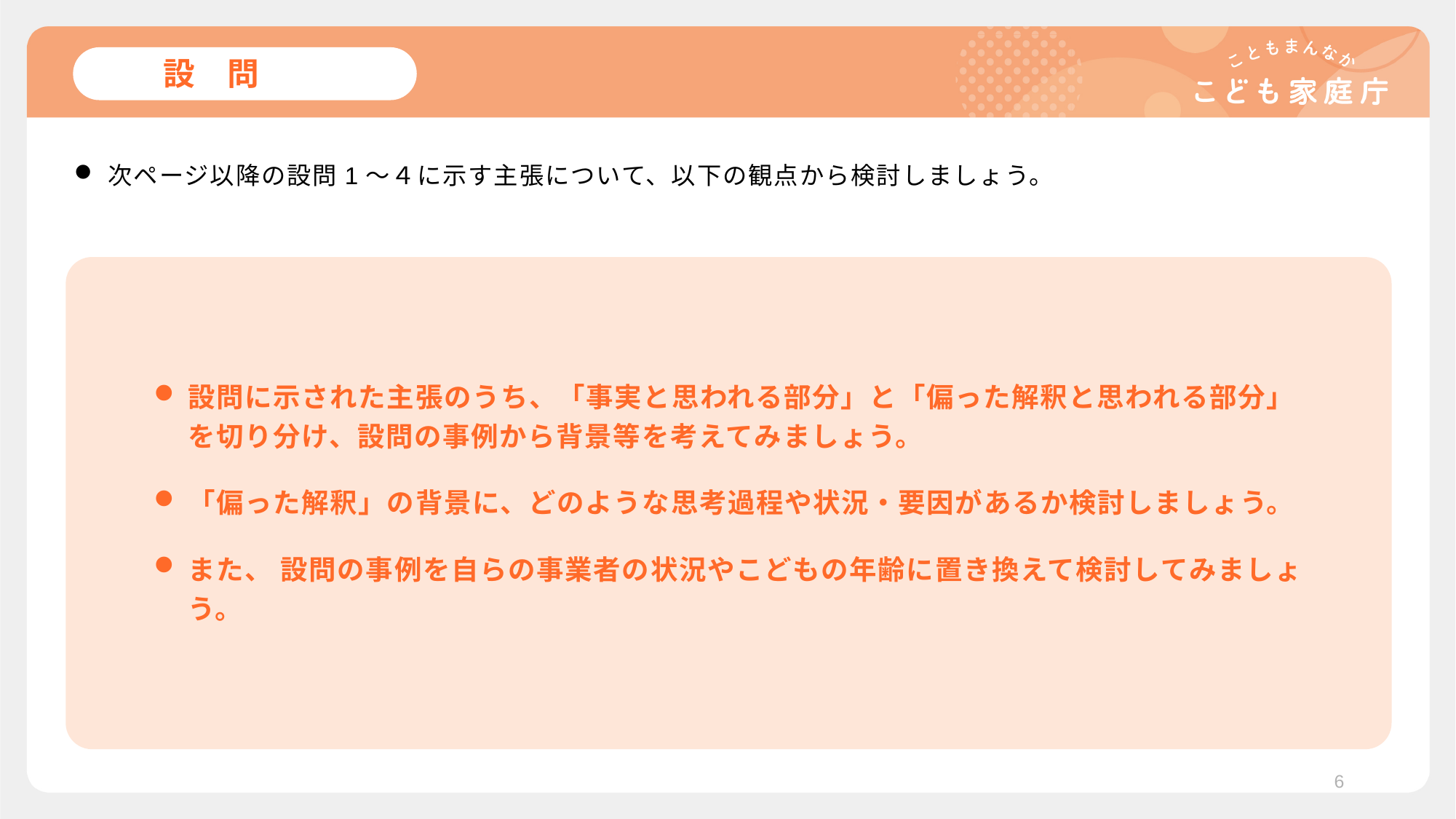

# 設　問
次ページ以降の設問1～４に示す主張について、以下の観点から検討しましょう。

設問に示された主張のうち、「事実と思われる部分」と「偏った解釈と思われる部分」を切り分け、設問の事例から背景等を考えてみましょう。
「偏った解釈」の背景に、どのような思考過程や状況・要因があるか検討しましょう。
また、 設問の事例を自らの事業者の状況やこどもの年齢に置き換えて検討してみましょう。
6